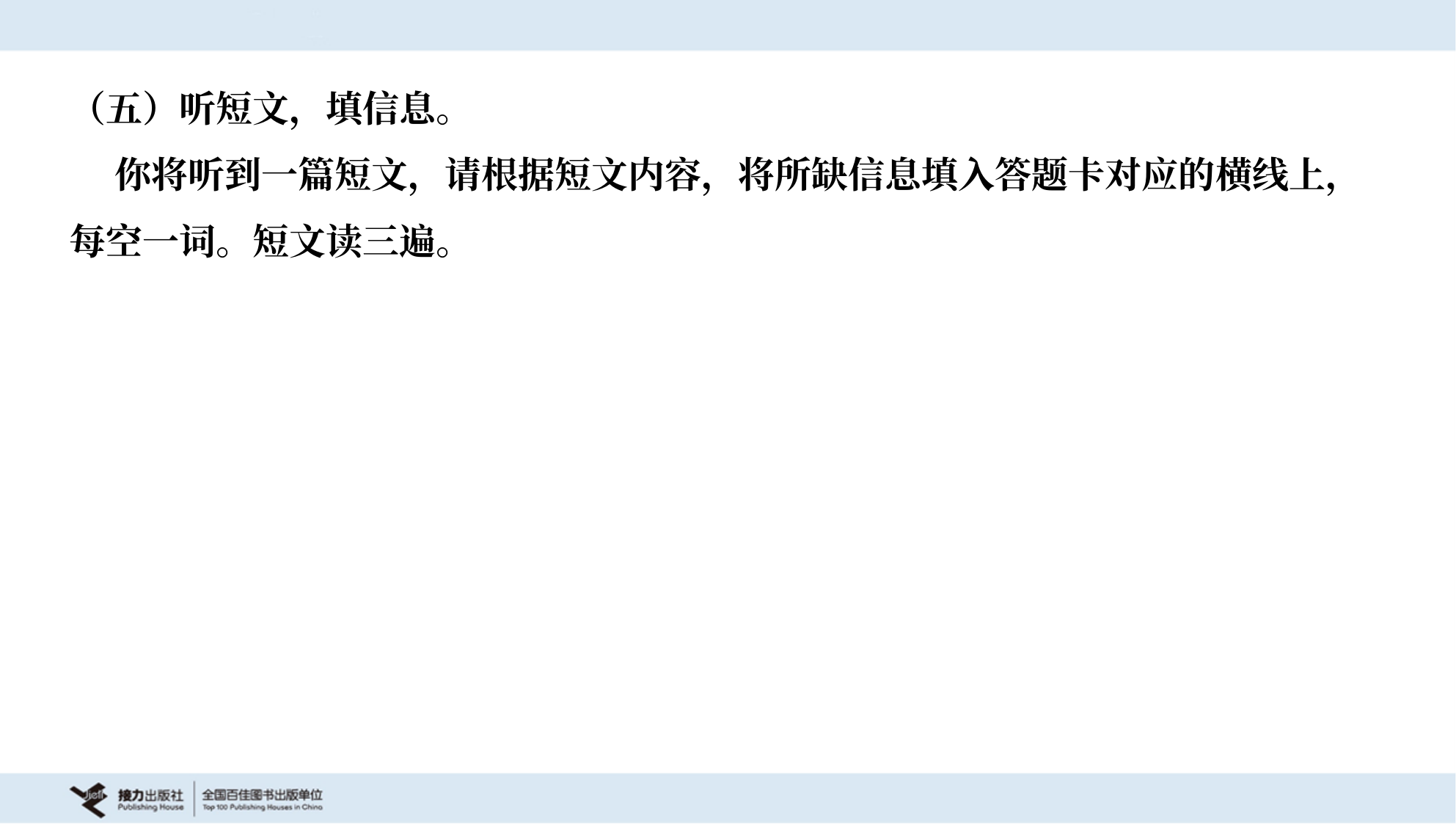

（五）听短文，填信息。
    你将听到一篇短文，请根据短文内容，将所缺信息填入答题卡对应的横线上，
每空一词。短文读三遍。